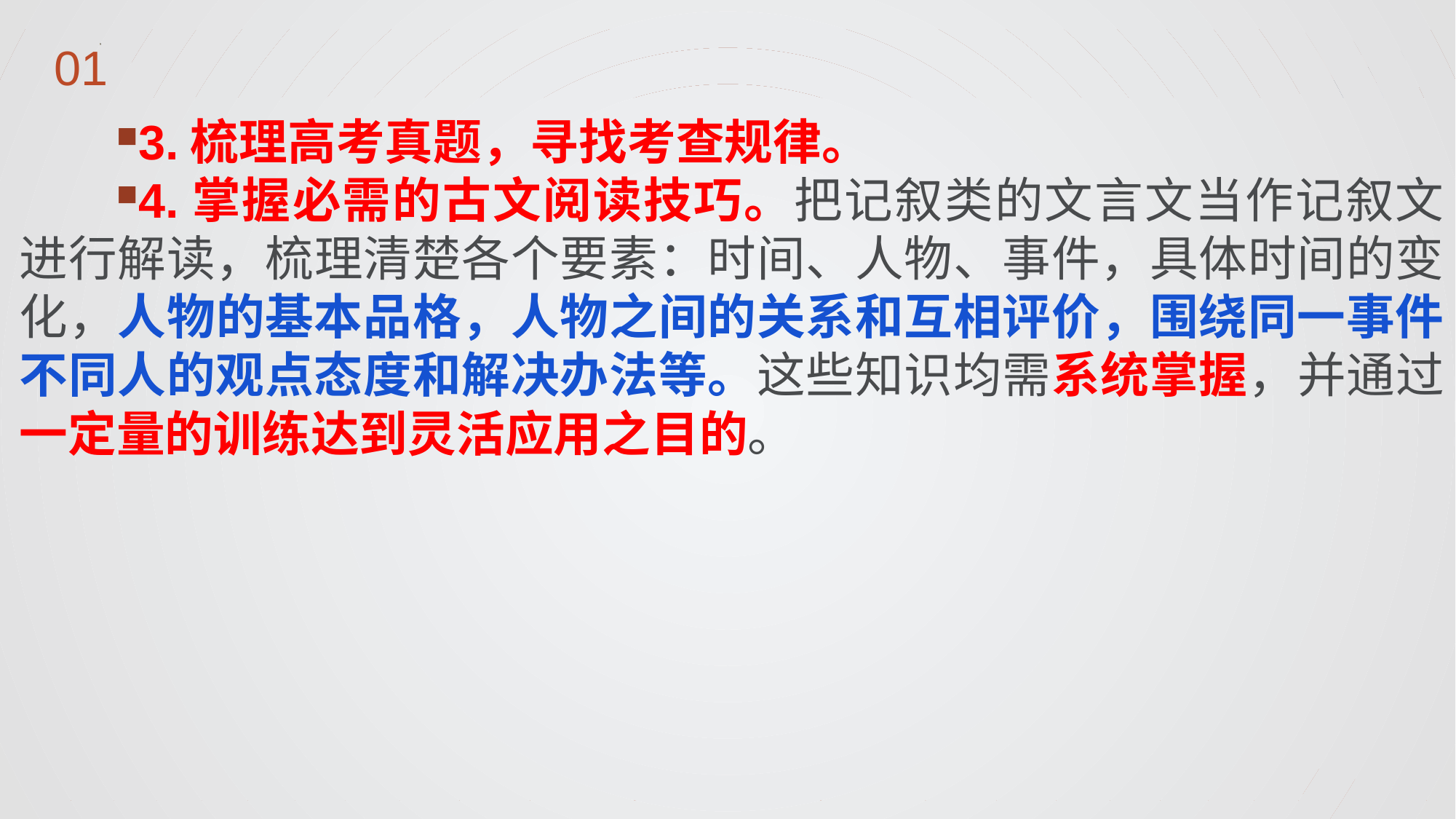

3.梳理高考真题，寻找考查规律。
4.掌握必需的古文阅读技巧。把记叙类的文言文当作记叙文进行解读，梳理清楚各个要素：时间、人物、事件，具体时间的变化，人物的基本品格，人物之间的关系和互相评价，围绕同一事件不同人的观点态度和解决办法等。这些知识均需系统掌握，并通过一定量的训练达到灵活应用之目的。